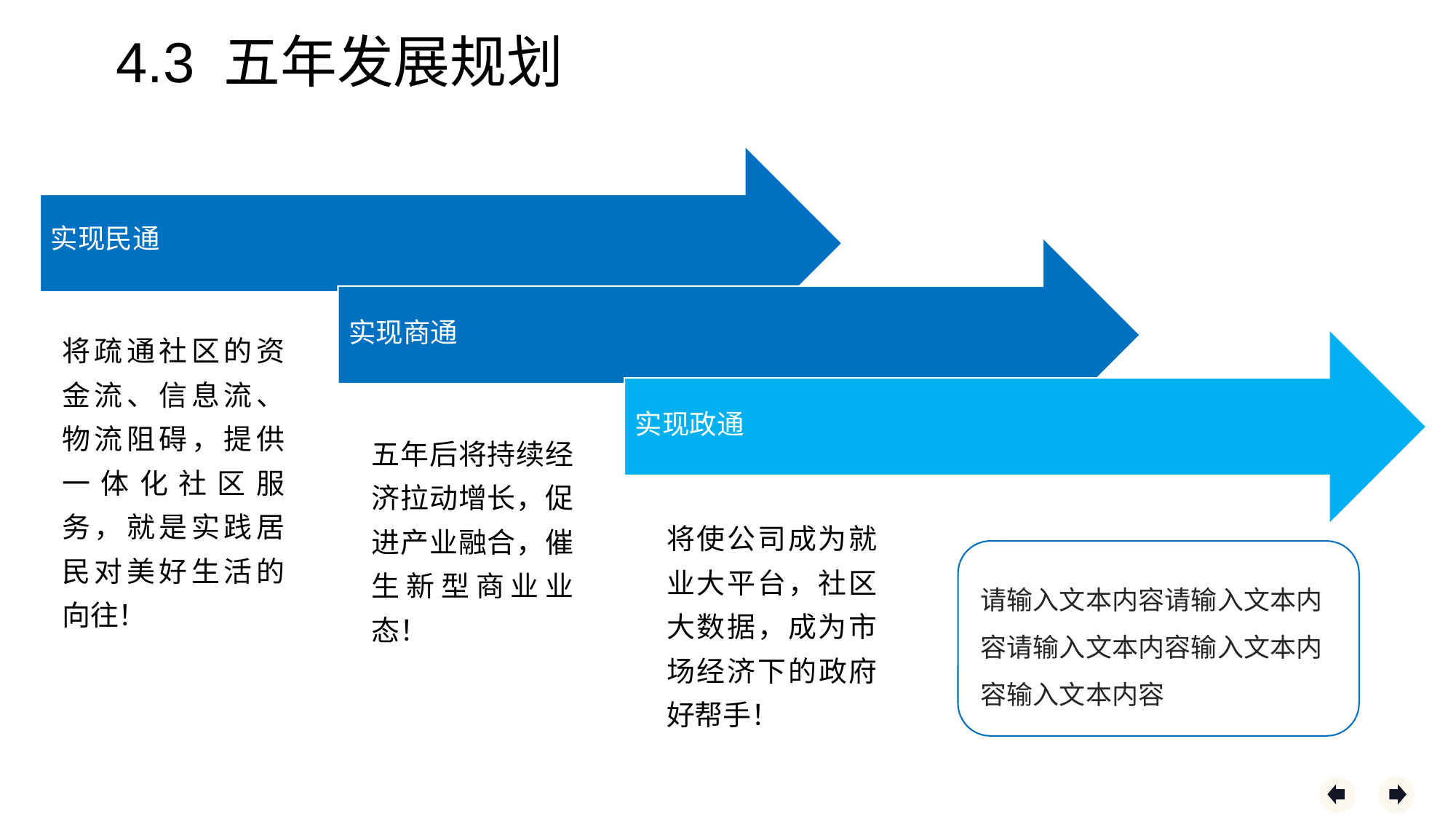

4.3 五年发展规划

实现民通

实现商通
将疏通社区的资金流、信息流、物流阻碍，提供一体化社区服务，就是实践居民对美好生活的向往！

实现政通
五年后将持续经济拉动增长，促进产业融合，催生新型商业业态！
将使公司成为就业大平台，社区大数据，成为市场经济下的政府好帮手！

请输入文本内容请输入文本内容请输入文本内容输入文本内容输入文本内容
Part 4